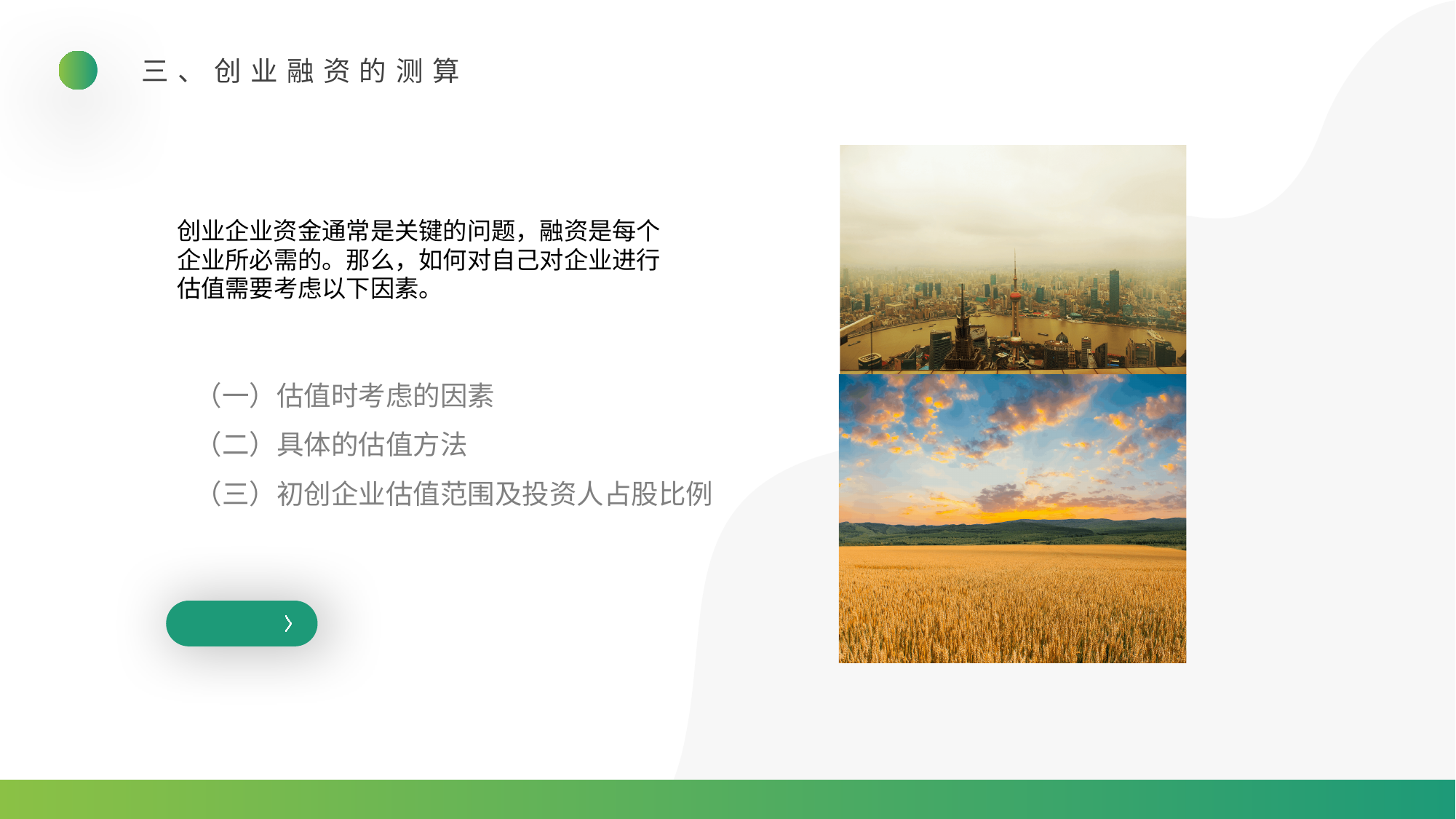

三、创业融资的测算

创业企业资金通常是关键的问题，融资是每个企业所必需的。那么，如何对自己对企业进行估值需要考虑以下因素。
（一）估值时考虑的因素
（二）具体的估值方法
（三）初创企业估值范围及投资人占股比例